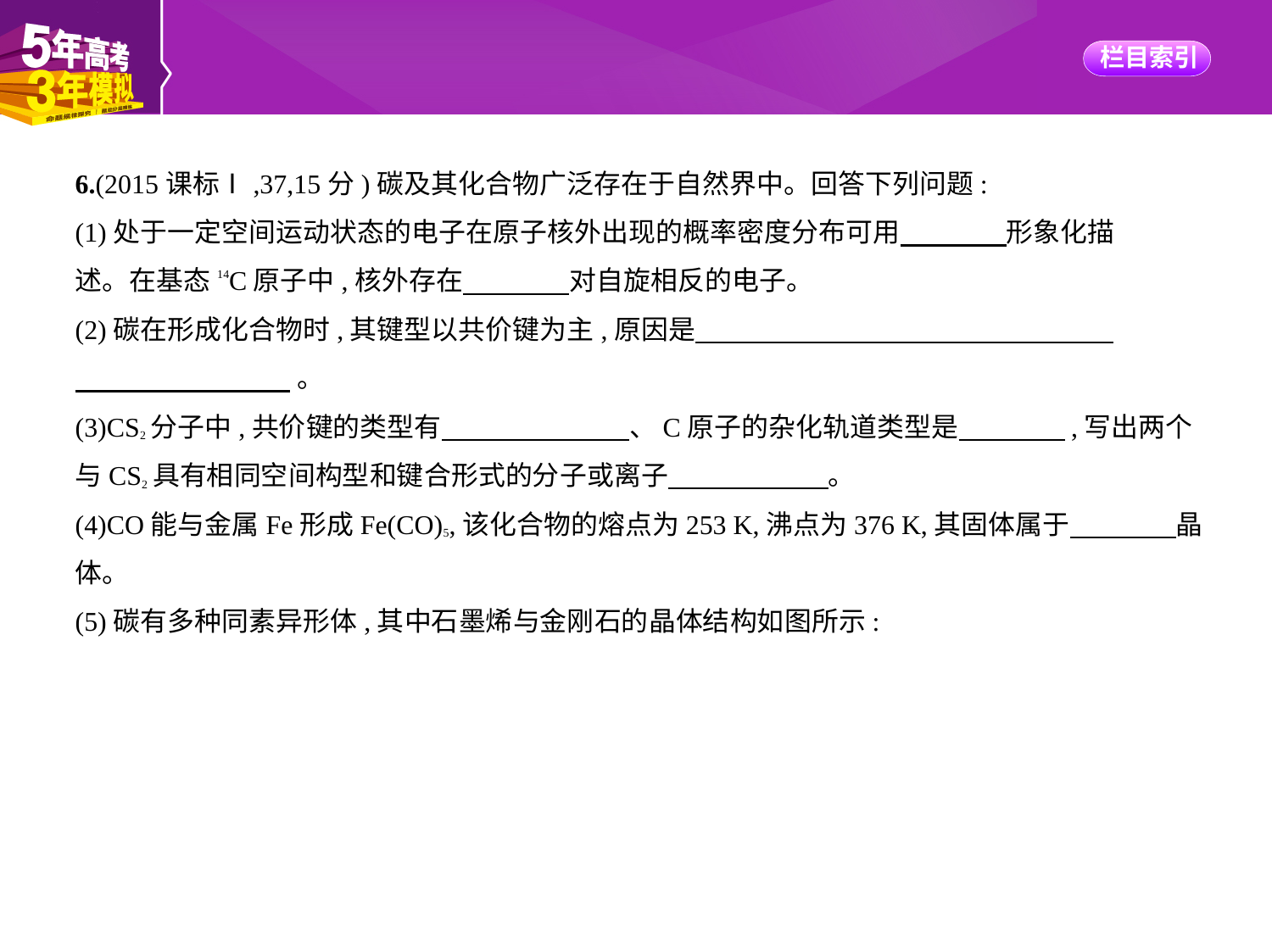

6.(2015课标Ⅰ,37,15分)碳及其化合物广泛存在于自然界中。回答下列问题:
(1)处于一定空间运动状态的电子在原子核外出现的概率密度分布可用　　　    形象化描
述。在基态14C原子中,核外存在　　　    对自旋相反的电子。
(2)碳在形成化合物时,其键型以共价键为主,原因是
                                   。
(3)CS2分子中,共价键的类型有　　　　　　    、C原子的杂化轨道类型是　　　    ,写出两个
与CS2具有相同空间构型和键合形式的分子或离子　　　　　    。
(4)CO能与金属Fe形成Fe(CO)5,该化合物的熔点为253 K,沸点为376 K,其固体属于　　　    晶
体。
(5)碳有多种同素异形体,其中石墨烯与金刚石的晶体结构如图所示: